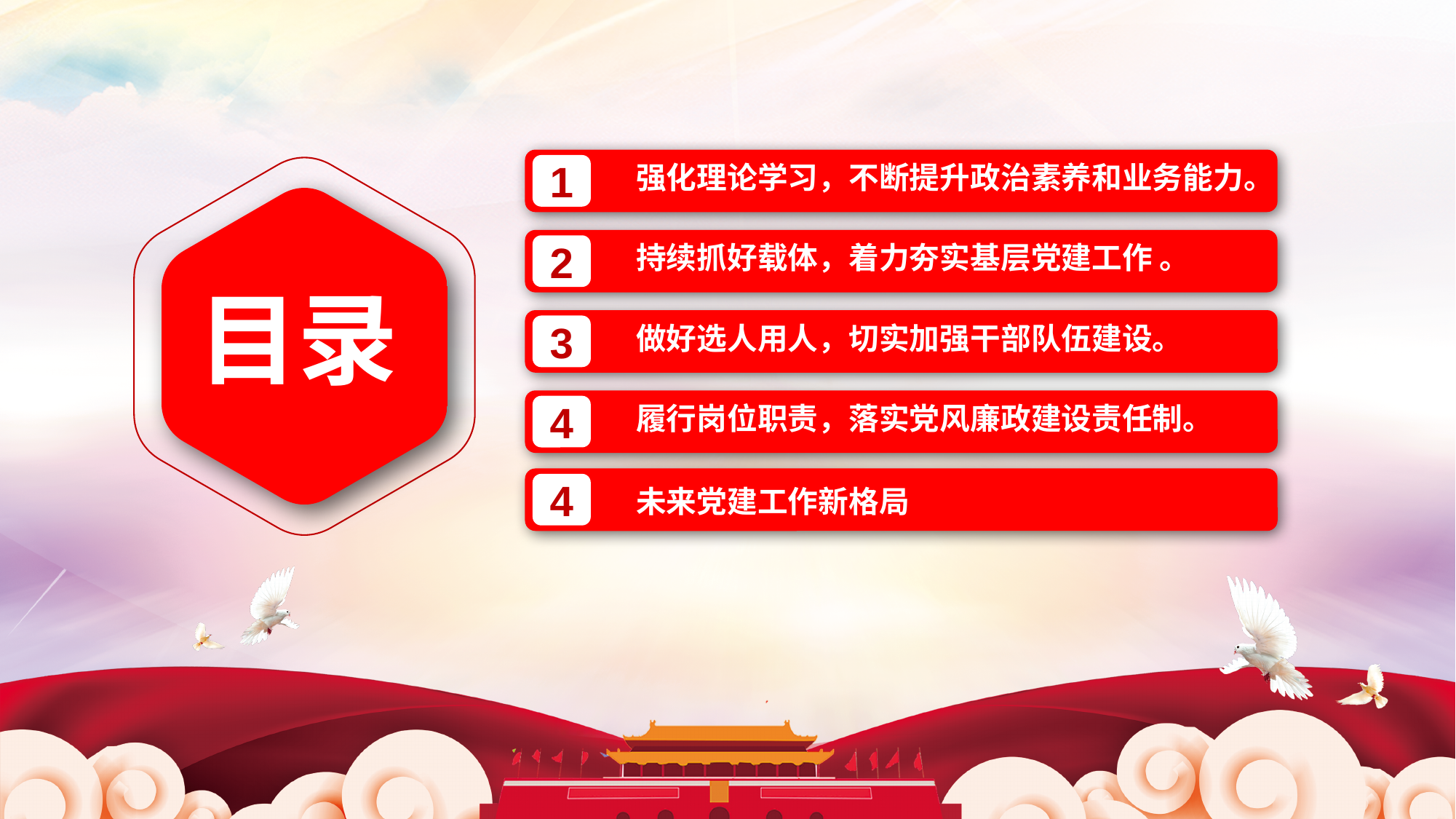

强化理论学习，不断提升政治素养和业务能力。
1

持续抓好载体，着力夯实基层党建工作 。
2
目录

做好选人用人，切实加强干部队伍建设。
3

履行岗位职责，落实党风廉政建设责任制。
4

4
未来党建工作新格局